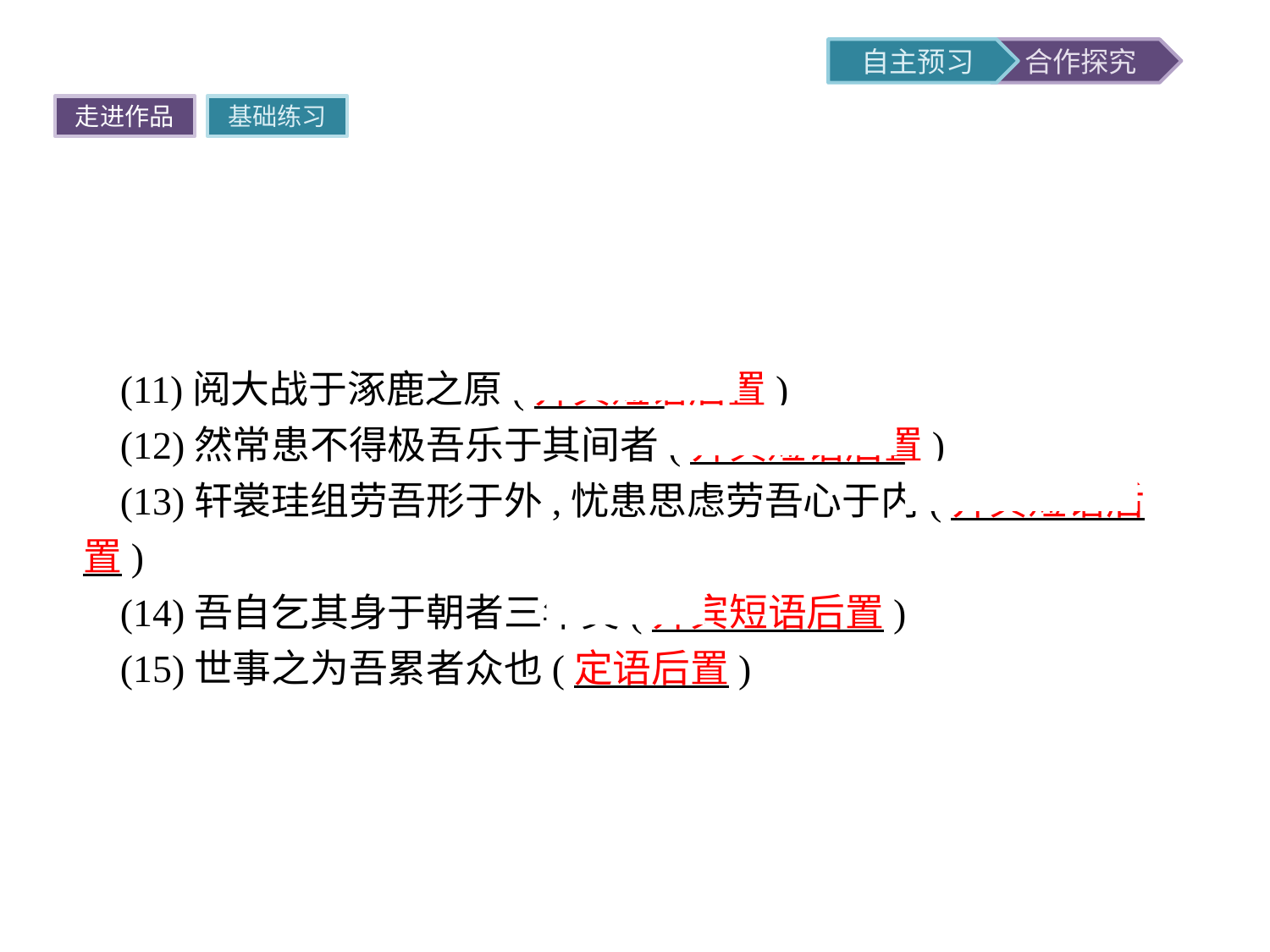

走进作品
基础练习
(11)阅大战于涿鹿之原(介宾短语后置)
(12)然常患不得极吾乐于其间者(介宾短语后置)
(13)轩裳珪组劳吾形于外,忧患思虑劳吾心于内(介宾短语后置)
(14)吾自乞其身于朝者三年矣(介宾短语后置)
(15)世事之为吾累者众也(定语后置)